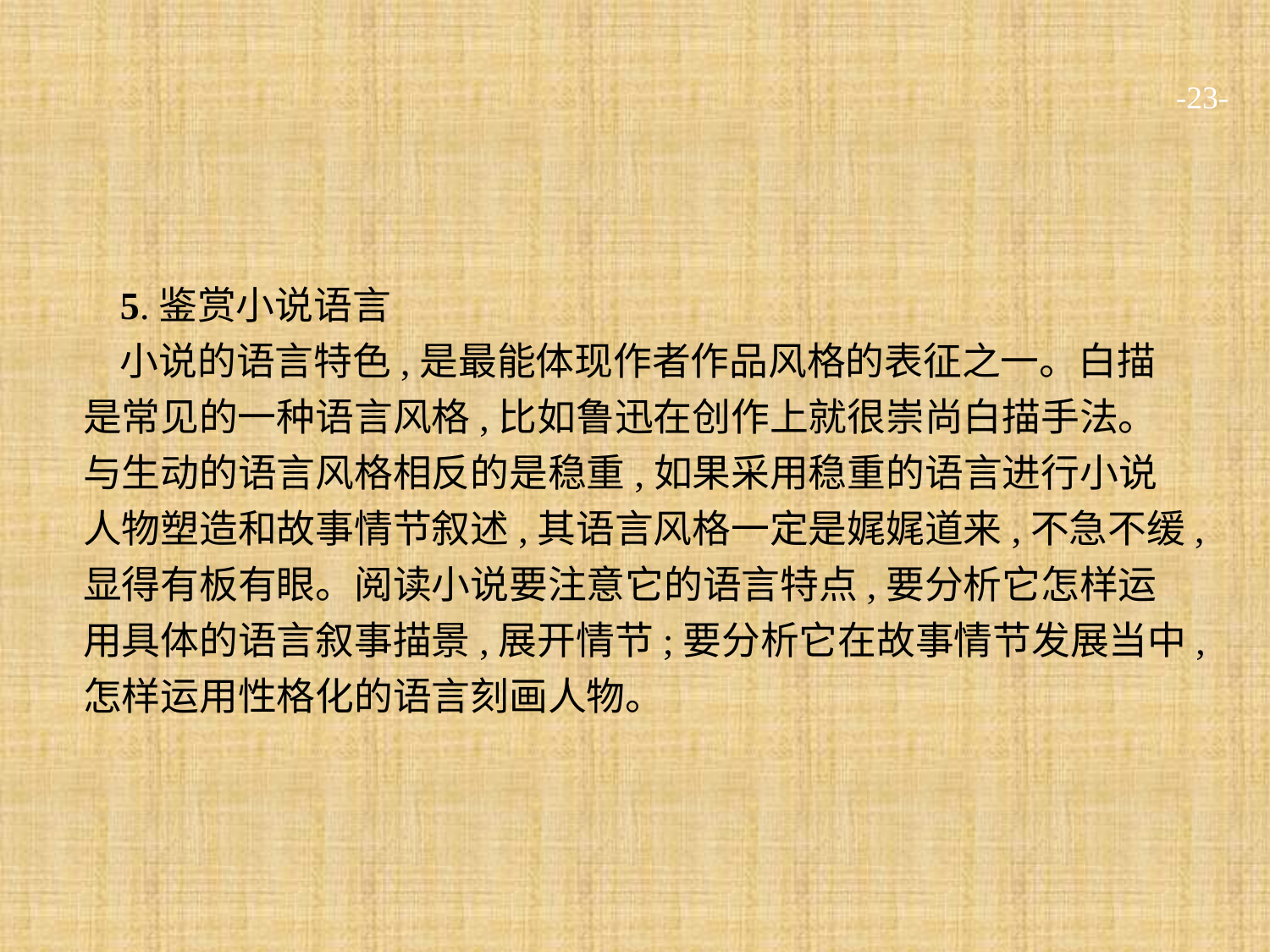

-23-
5.鉴赏小说语言
小说的语言特色,是最能体现作者作品风格的表征之一。白描是常见的一种语言风格,比如鲁迅在创作上就很崇尚白描手法。与生动的语言风格相反的是稳重,如果采用稳重的语言进行小说人物塑造和故事情节叙述,其语言风格一定是娓娓道来,不急不缓,显得有板有眼。阅读小说要注意它的语言特点,要分析它怎样运用具体的语言叙事描景,展开情节;要分析它在故事情节发展当中,怎样运用性格化的语言刻画人物。